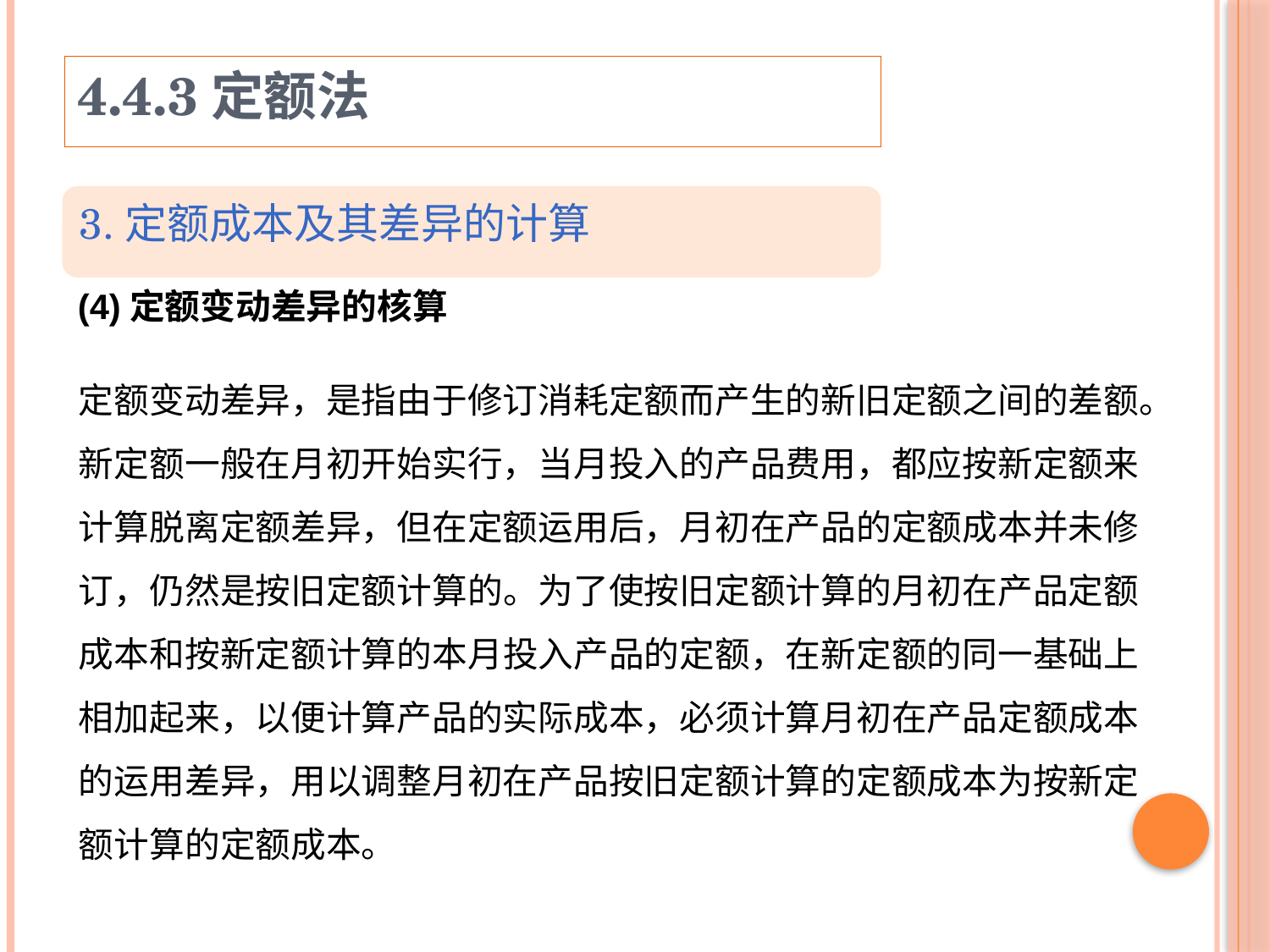

4.4.3定额法
3.定额成本及其差异的计算
(4)定额变动差异的核算
定额变动差异，是指由于修订消耗定额而产生的新旧定额之间的差额。新定额一般在月初开始实行，当月投入的产品费用，都应按新定额来计算脱离定额差异，但在定额运用后，月初在产品的定额成本并未修订，仍然是按旧定额计算的。为了使按旧定额计算的月初在产品定额成本和按新定额计算的本月投入产品的定额，在新定额的同一基础上相加起来，以便计算产品的实际成本，必须计算月初在产品定额成本的运用差异，用以调整月初在产品按旧定额计算的定额成本为按新定额计算的定额成本。